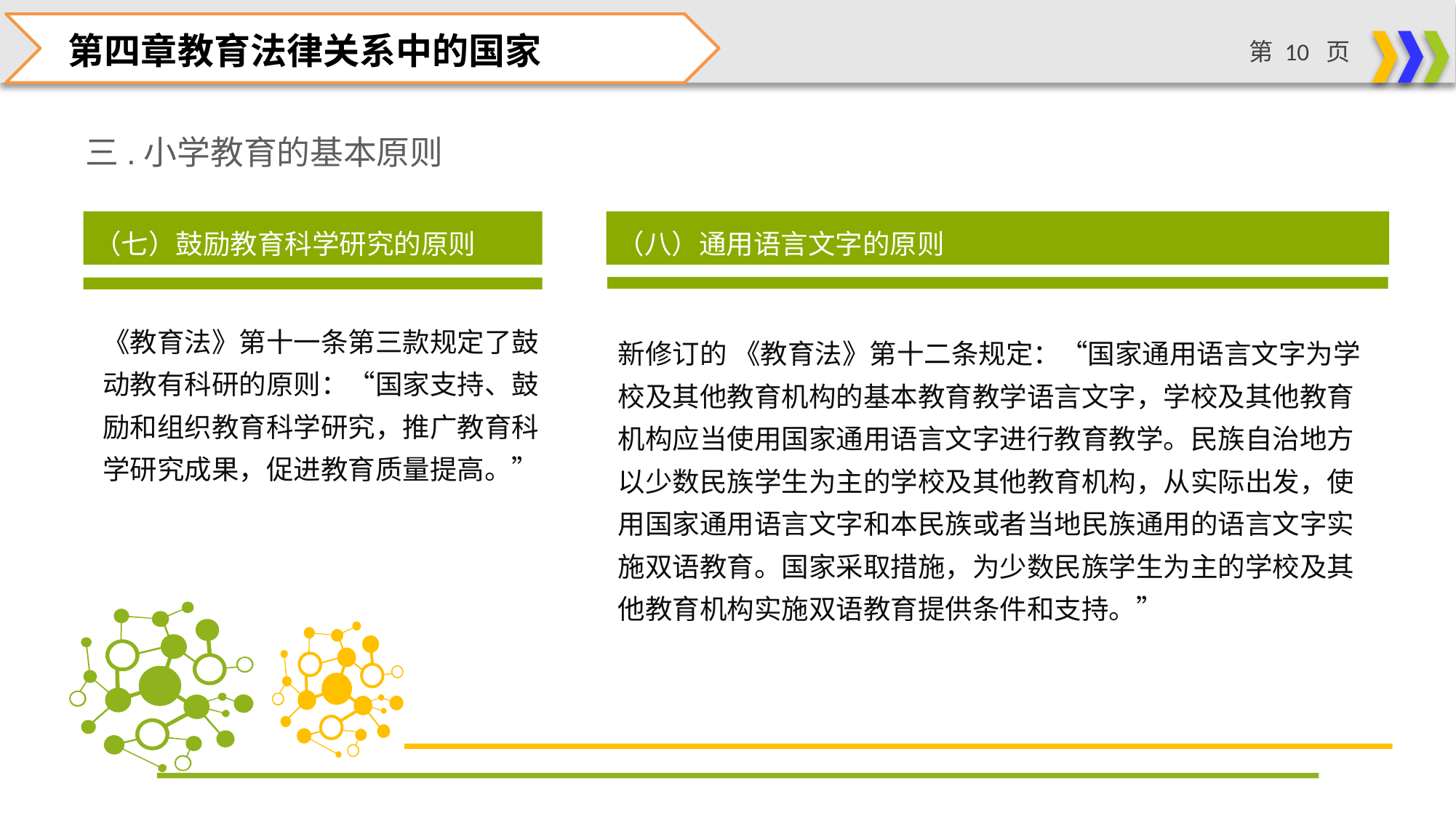

第四章教育法律关系中的国家
三.小学教育的基本原则
（七）鼓励教育科学研究的原则
（八）通用语言文字的原则

《教育法》第十一条第三款规定了鼓动教有科研的原则：“国家支持、鼓励和组织教育科学研究，推广教育科学研究成果，促进教育质量提高。”
新修订的 《教育法》第十二条规定：“国家通用语言文字为学校及其他教育机构的基本教育教学语言文字，学校及其他教育机构应当使用国家通用语言文字进行教育教学。民族自治地方以少数民族学生为主的学校及其他教育机构，从实际出发，使用国家通用语言文字和本民族或者当地民族通用的语言文字实施双语教育。国家采取措施，为少数民族学生为主的学校及其他教育机构实施双语教育提供条件和支持。”